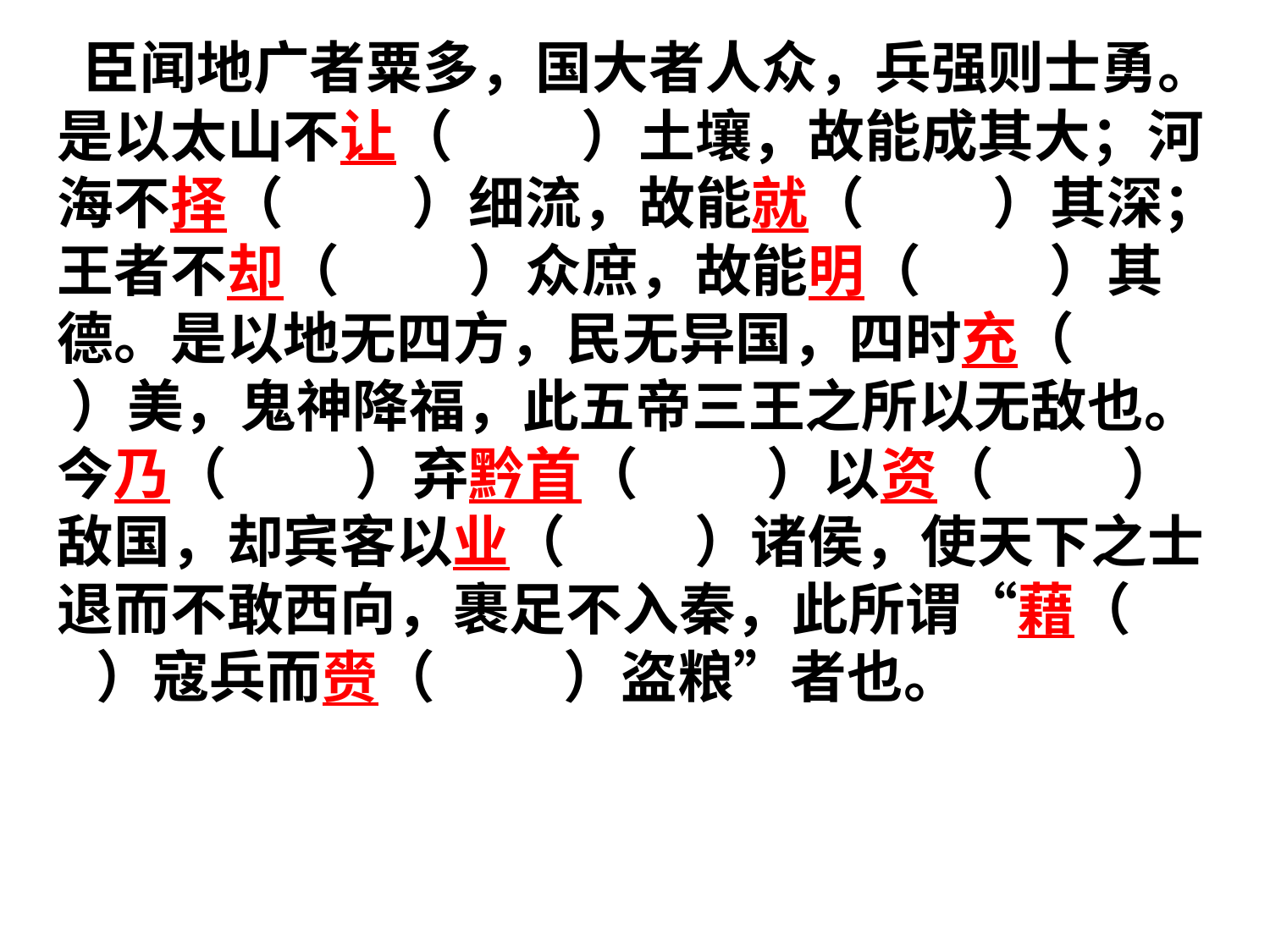

臣闻地广者粟多，国大者人众，兵强则士勇。是以太山不让（          ）土壤，故能成其大；河海不择（          ）细流，故能就（          ）其深；王者不却（          ）众庶，故能明（          ）其德。是以地无四方，民无异国，四时充（          ）美，鬼神降福，此五帝三王之所以无敌也。今乃（          ）弃黔首（          ）以资（          ）敌国，却宾客以业（          ）诸侯，使天下之士退而不敢西向，裹足不入秦，此所谓“藉（          ）寇兵而赍（          ）盗粮”者也。